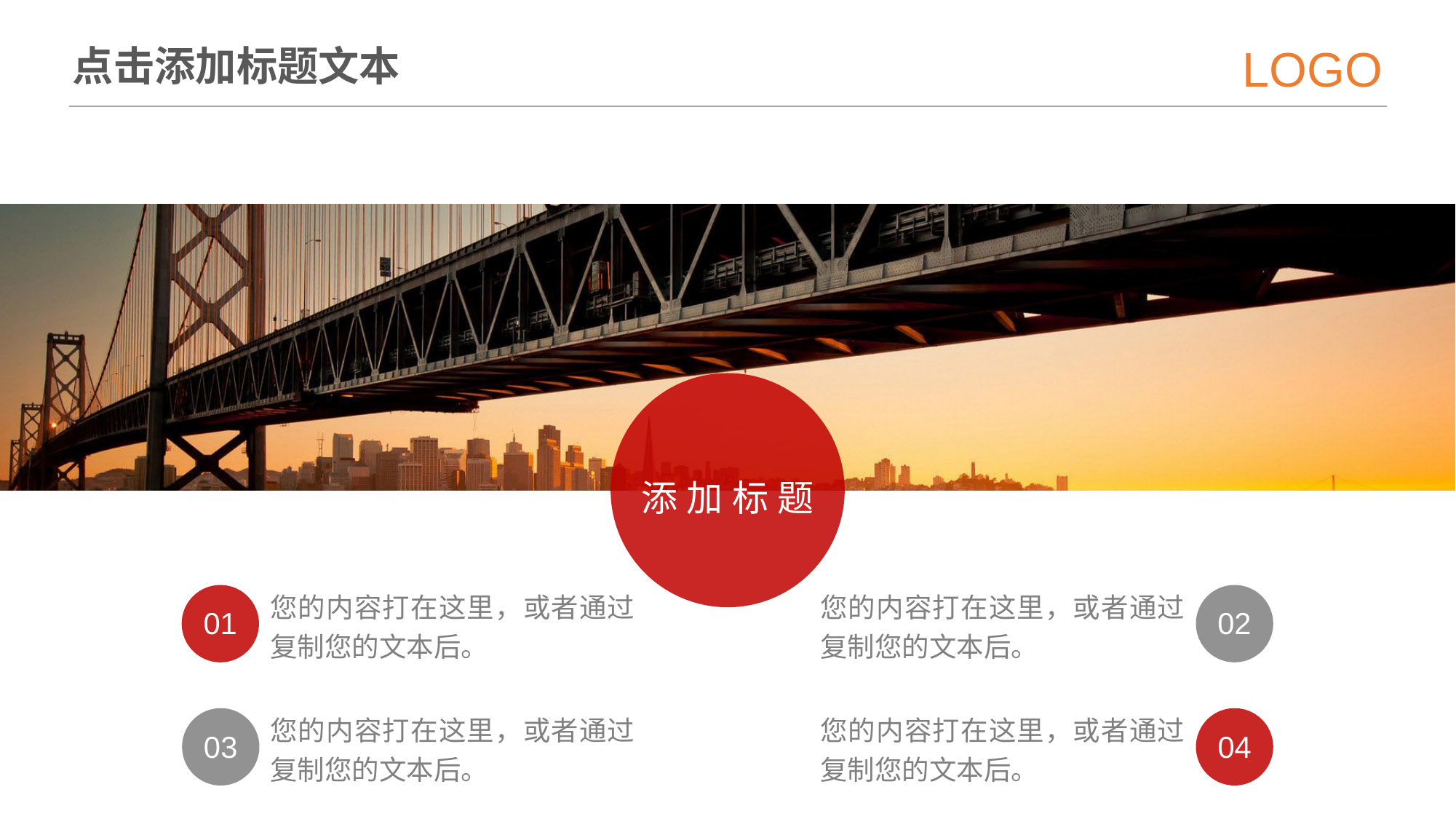

LOGO
点击添加标题文本

添加标题
您的内容打在这里，或者通过复制您的文本后。
您的内容打在这里，或者通过复制您的文本后。

01

02
您的内容打在这里，或者通过复制您的文本后。
您的内容打在这里，或者通过复制您的文本后。

03

04